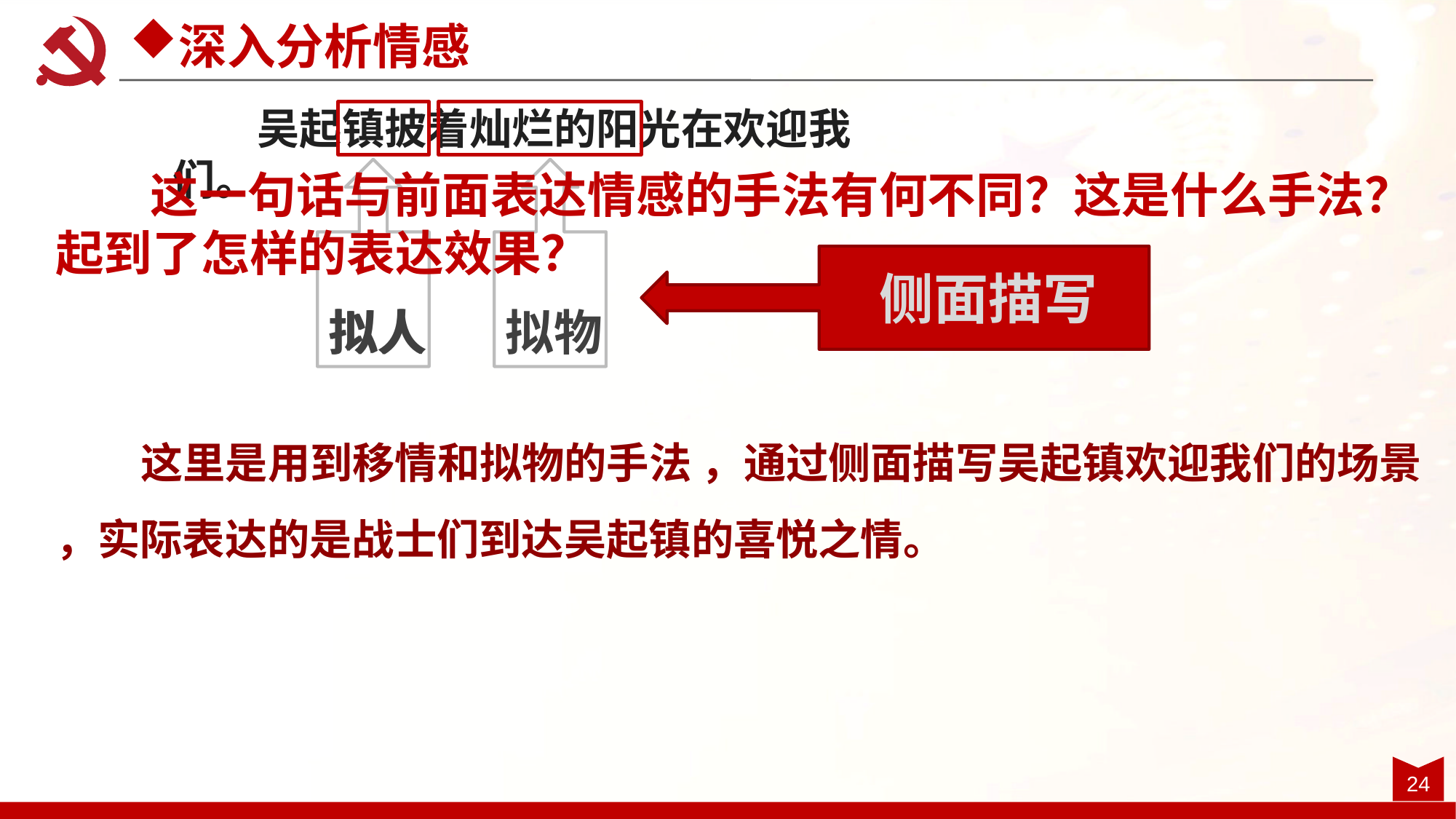

深入分析情感

吴起镇披着灿烂的阳光在欢迎我们。

这一句话与前面表达情感的手法有何不同？这是什么手法？起到了怎样的表达效果？

拟人

拟物

侧面描写
拟人
这里是用到移情和拟物的手法 ，通过侧面描写吴起镇欢迎我们的场景 ，实际表达的是战士们到达吴起镇的喜悦之情。